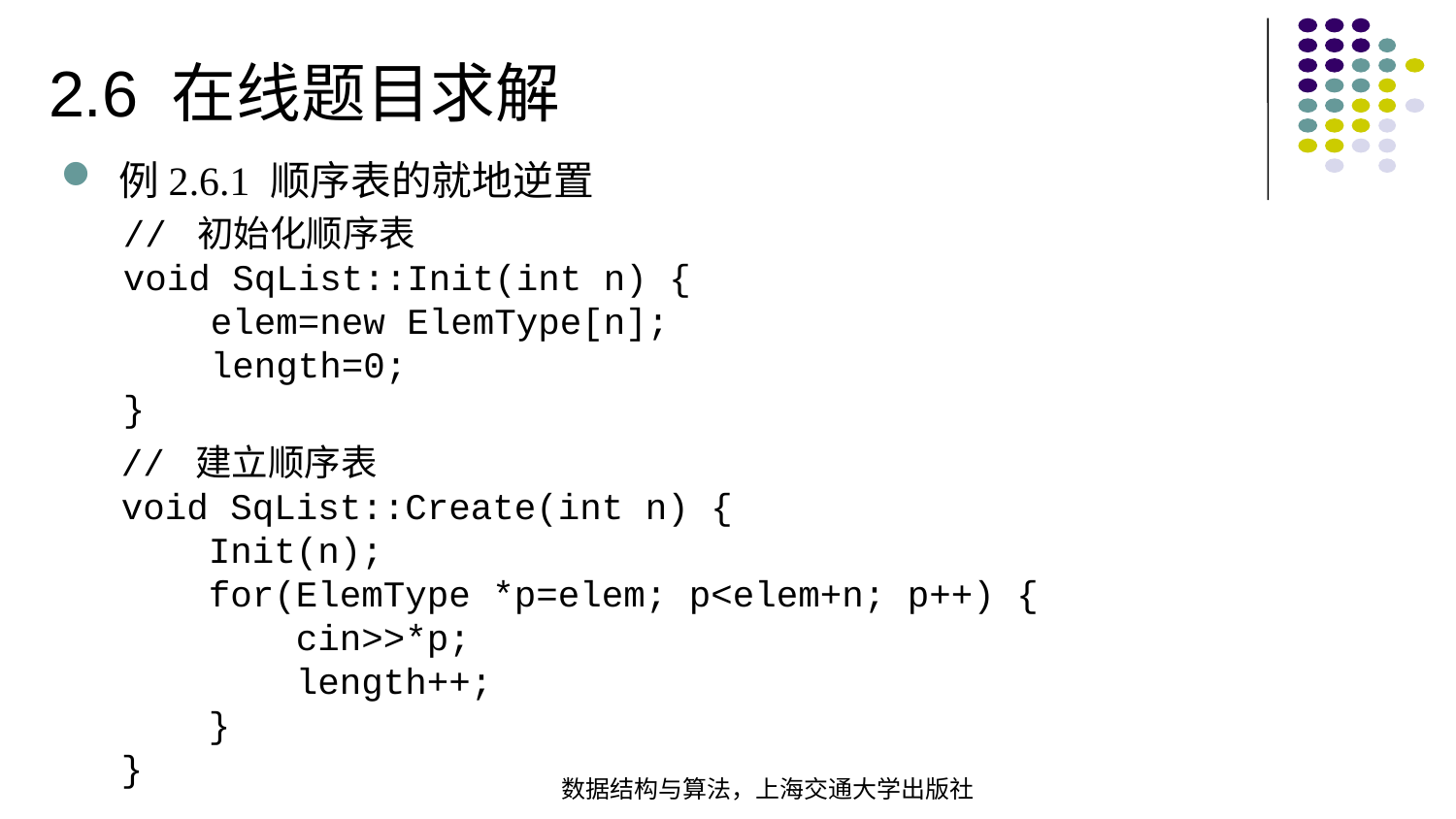

2.6 在线题目求解
例2.6.1 顺序表的就地逆置
// 初始化顺序表 void SqList::Init(int n) {    elem=new ElemType[n];    length=0;}
// 建立顺序表 void SqList::Create(int n) {    Init(n);    for(ElemType *p=elem; p<elem+n; p++) {        cin>>*p;        length++;    }}